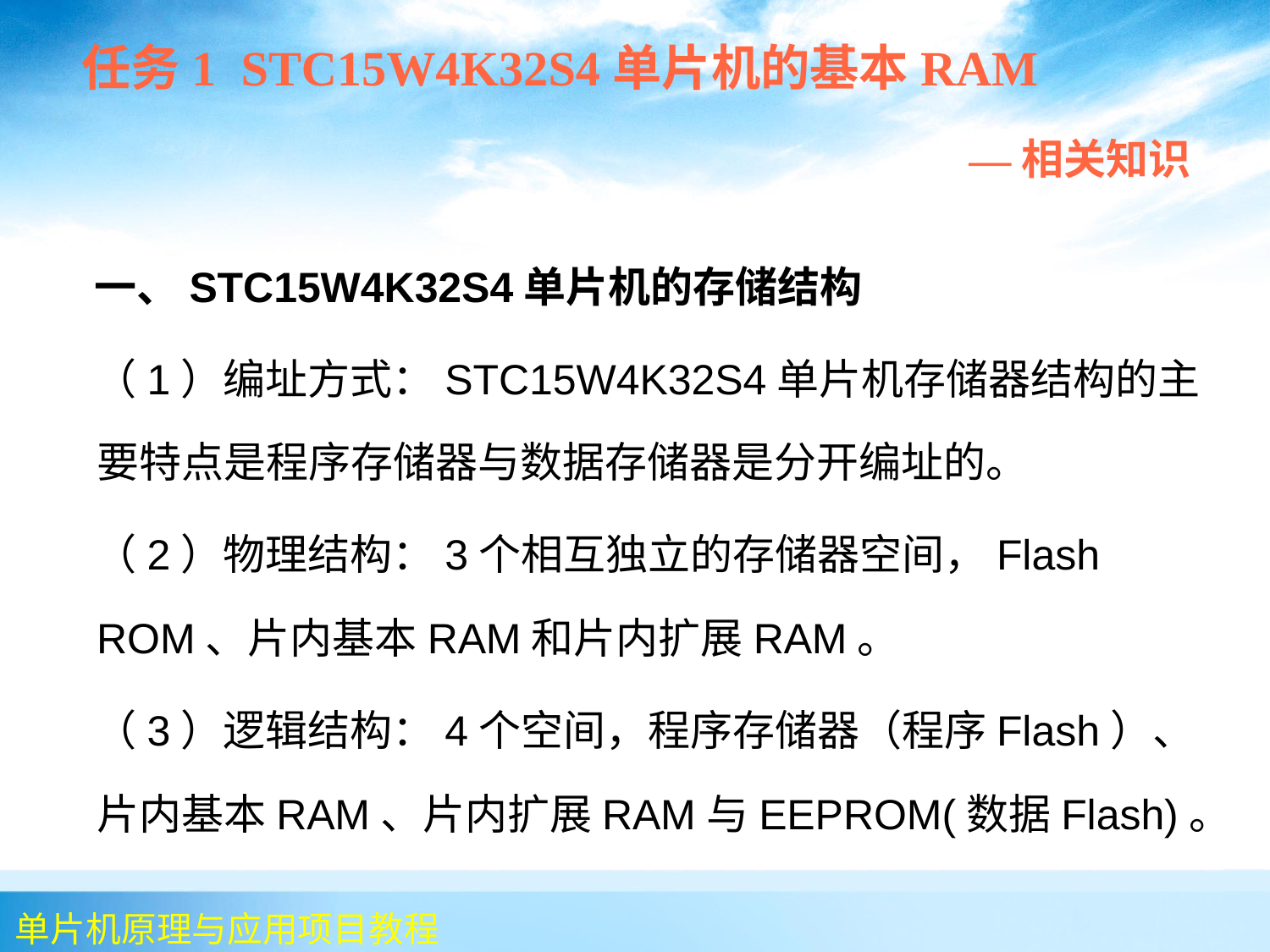

任务1  STC15W4K32S4单片机的基本RAM
                                                                            —相关知识
   一、STC15W4K32S4单片机的存储结构
   （1）编址方式：STC15W4K32S4单片机存储器结构的主要特点是程序存储器与数据存储器是分开编址的。
   （2）物理结构：3个相互独立的存储器空间，Flash ROM、片内基本RAM和片内扩展RAM。
   （3）逻辑结构：4个空间，程序存储器（程序Flash）、片内基本RAM、片内扩展RAM与EEPROM(数据Flash)。